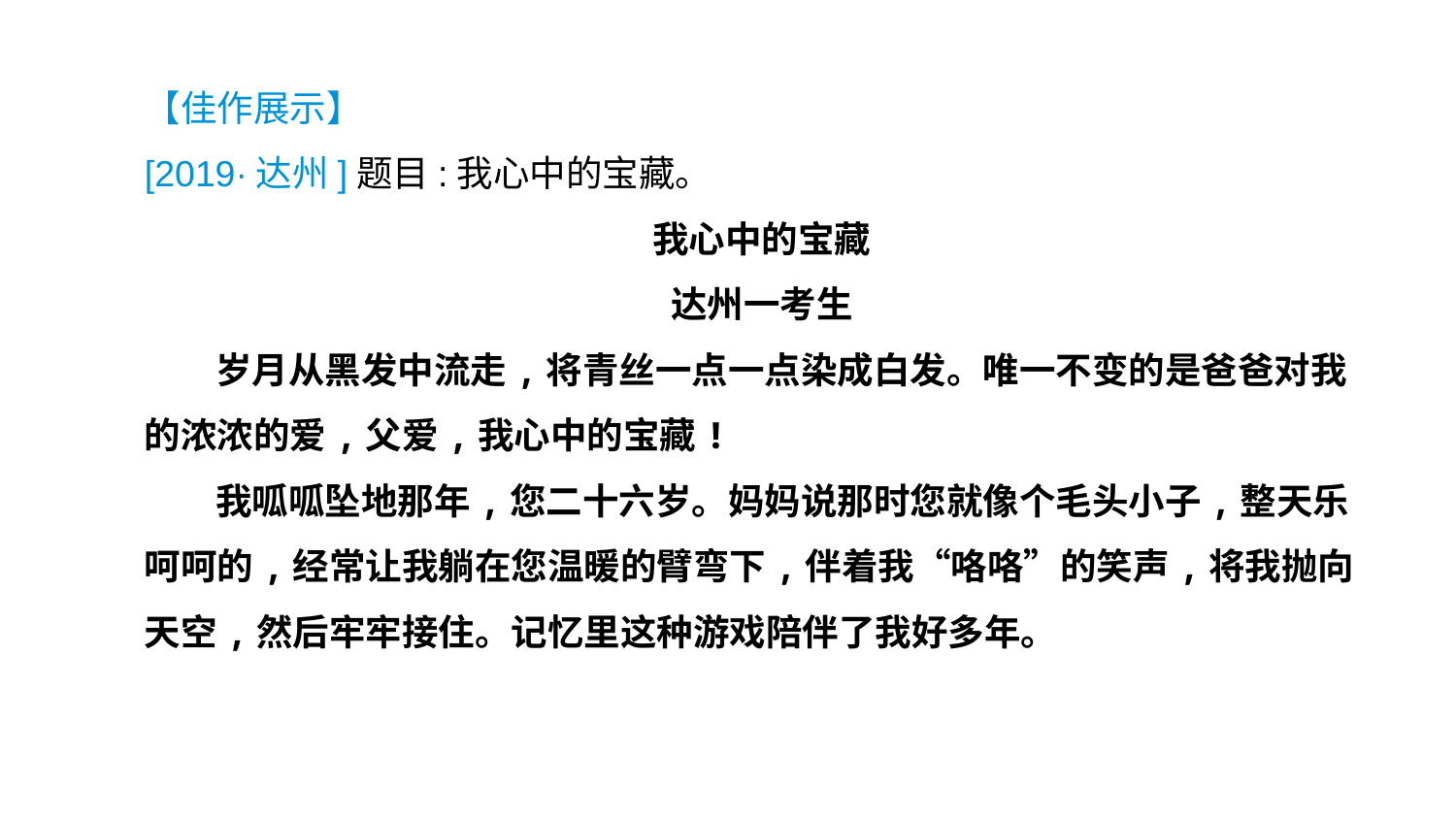

【佳作展示】
[2019·达州]题目:我心中的宝藏。
我心中的宝藏
达州一考生
岁月从黑发中流走,将青丝一点一点染成白发。唯一不变的是爸爸对我的浓浓的爱,父爱,我心中的宝藏!
我呱呱坠地那年,您二十六岁。妈妈说那时您就像个毛头小子,整天乐呵呵的,经常让我躺在您温暖的臂弯下,伴着我“咯咯”的笑声,将我抛向天空,然后牢牢接住。记忆里这种游戏陪伴了我好多年。